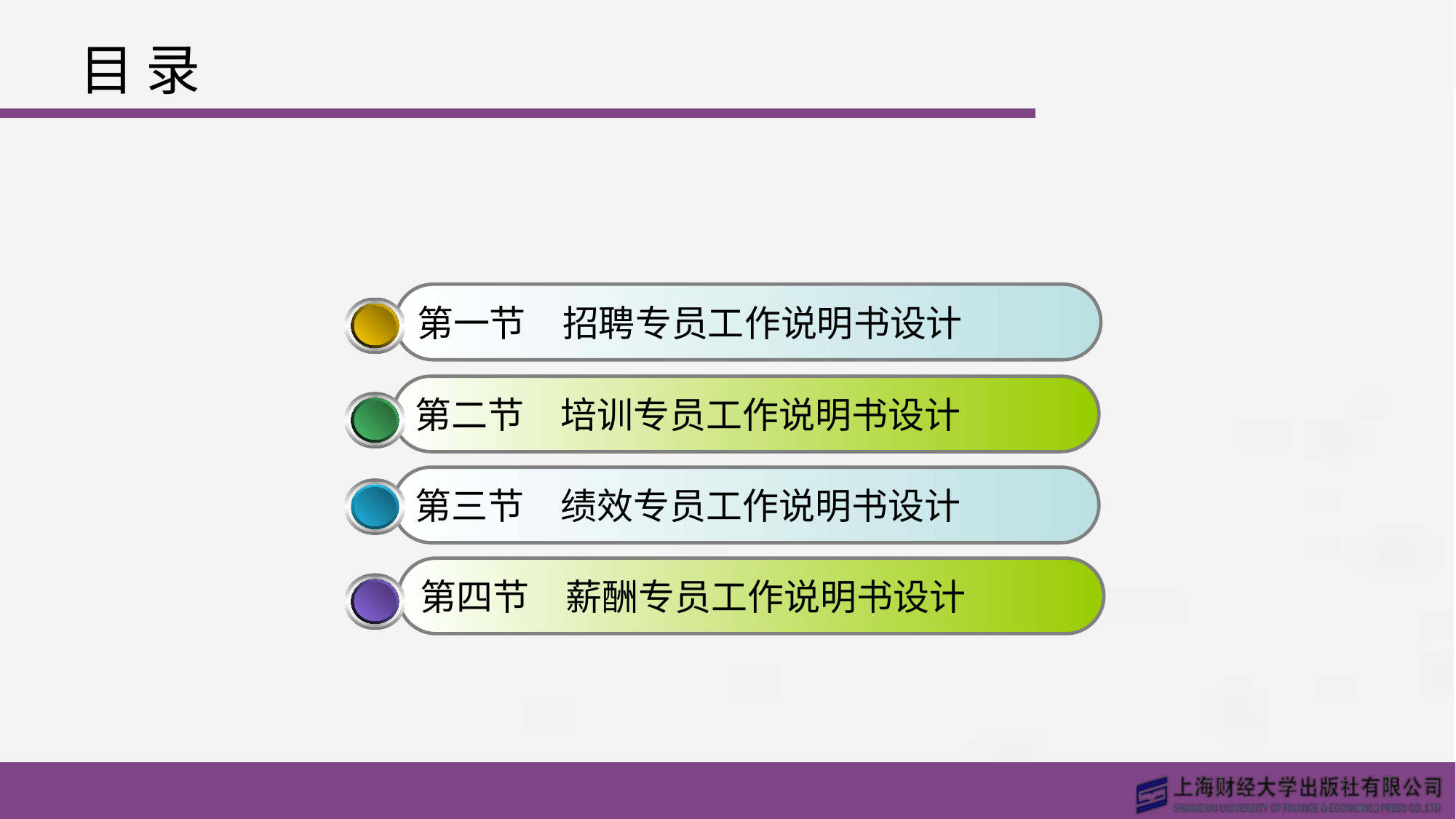

# 目 录

第一节　招聘专员工作说明书设计

第二节　培训专员工作说明书设计

第三节　绩效专员工作说明书设计

第四节　薪酬专员工作说明书设计